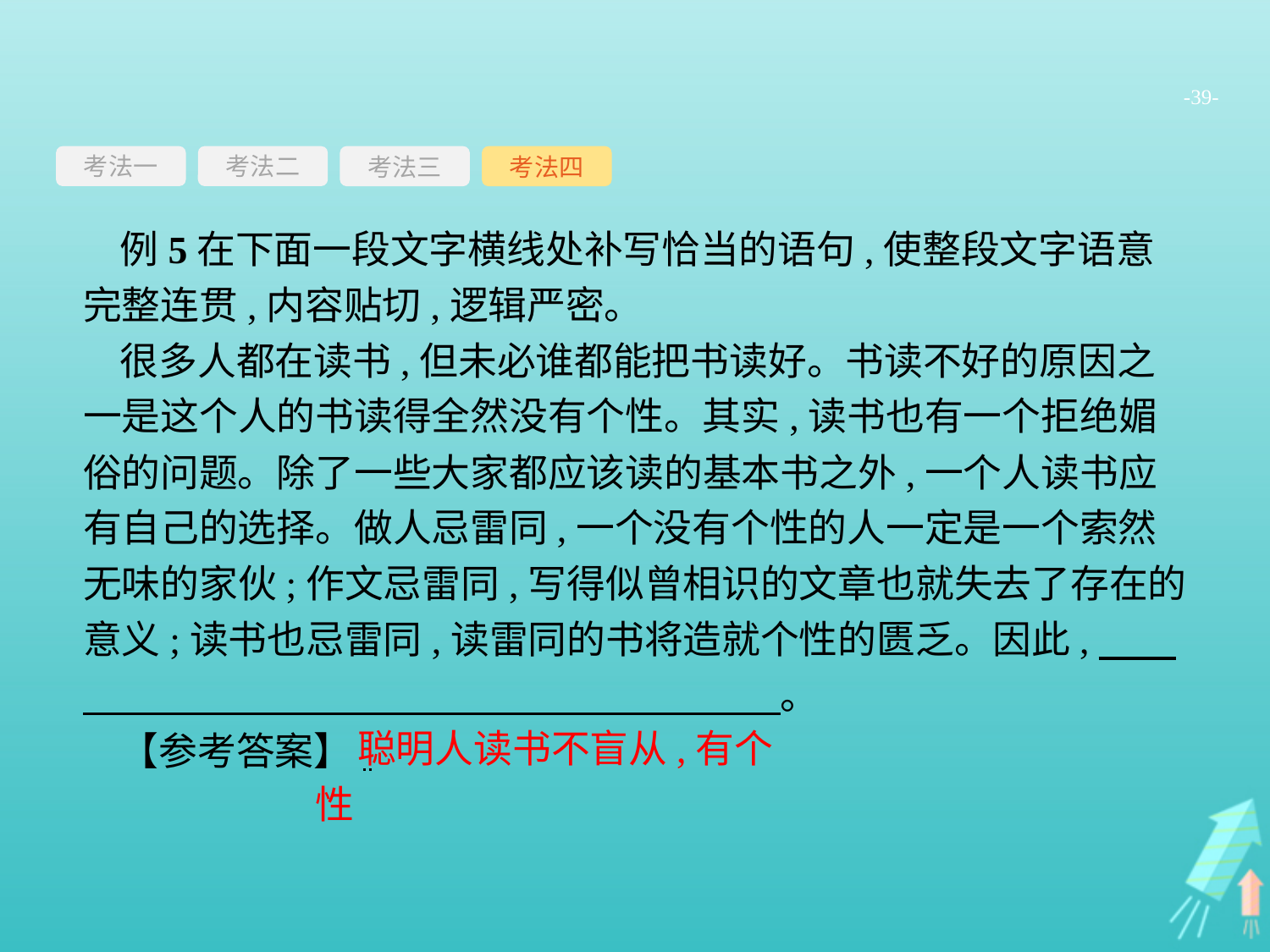

-39-
考法一
考法三
考法四
考法二
例5在下面一段文字横线处补写恰当的语句,使整段文字语意完整连贯,内容贴切,逻辑严密。
很多人都在读书,但未必谁都能把书读好。书读不好的原因之一是这个人的书读得全然没有个性。其实,读书也有一个拒绝媚俗的问题。除了一些大家都应该读的基本书之外,一个人读书应有自己的选择。做人忌雷同,一个没有个性的人一定是一个索然无味的家伙;作文忌雷同,写得似曾相识的文章也就失去了存在的意义;读书也忌雷同,读雷同的书将造就个性的匮乏。因此,　　　　　　　　　　　　　　　　　　　　。
【参考答案】
聪明人读书不盲从,有个性